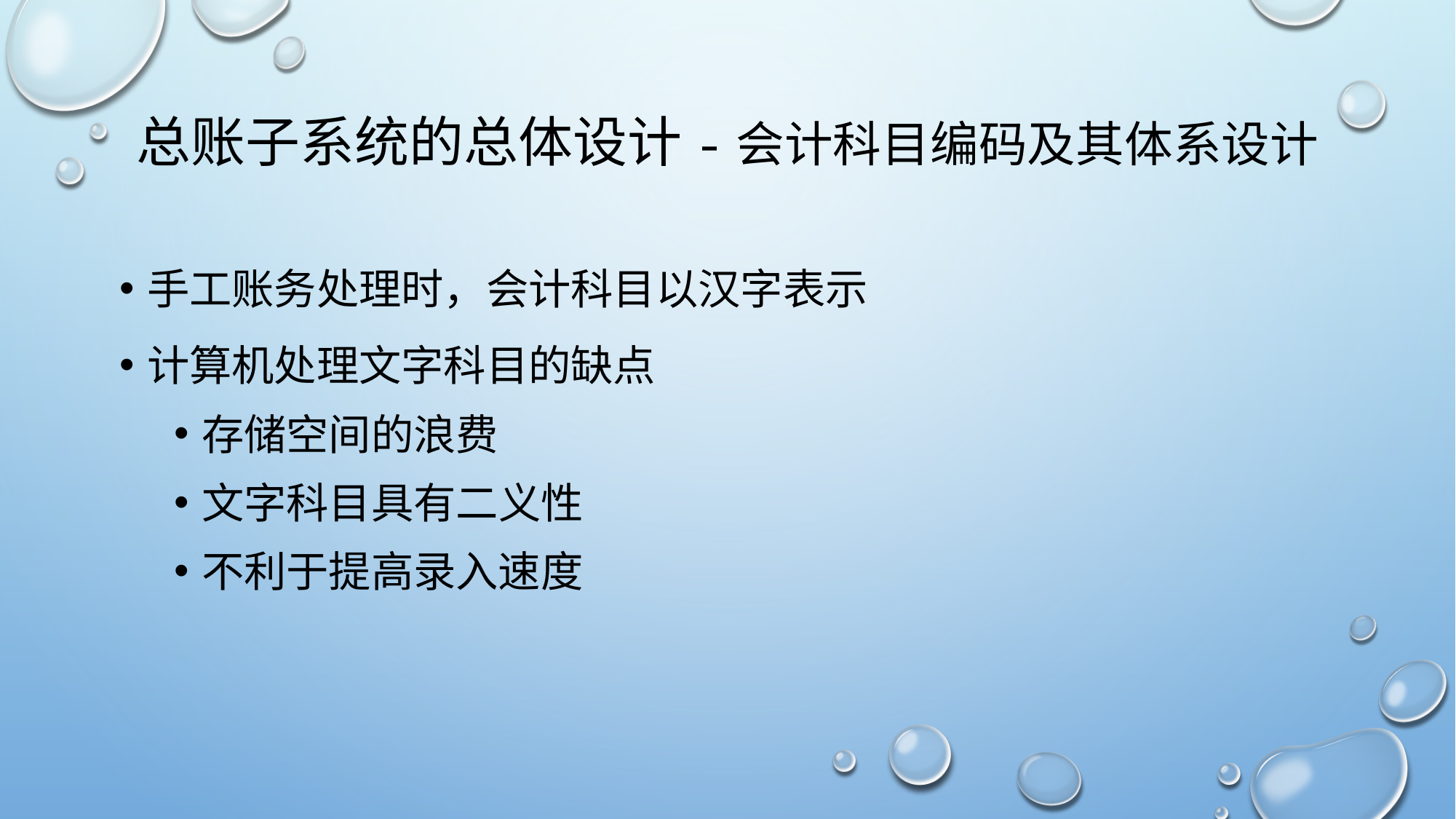

# 总账子系统的总体设计-会计科目编码及其体系设计
手工账务处理时，会计科目以汉字表示
计算机处理文字科目的缺点
存储空间的浪费
文字科目具有二义性
不利于提高录入速度